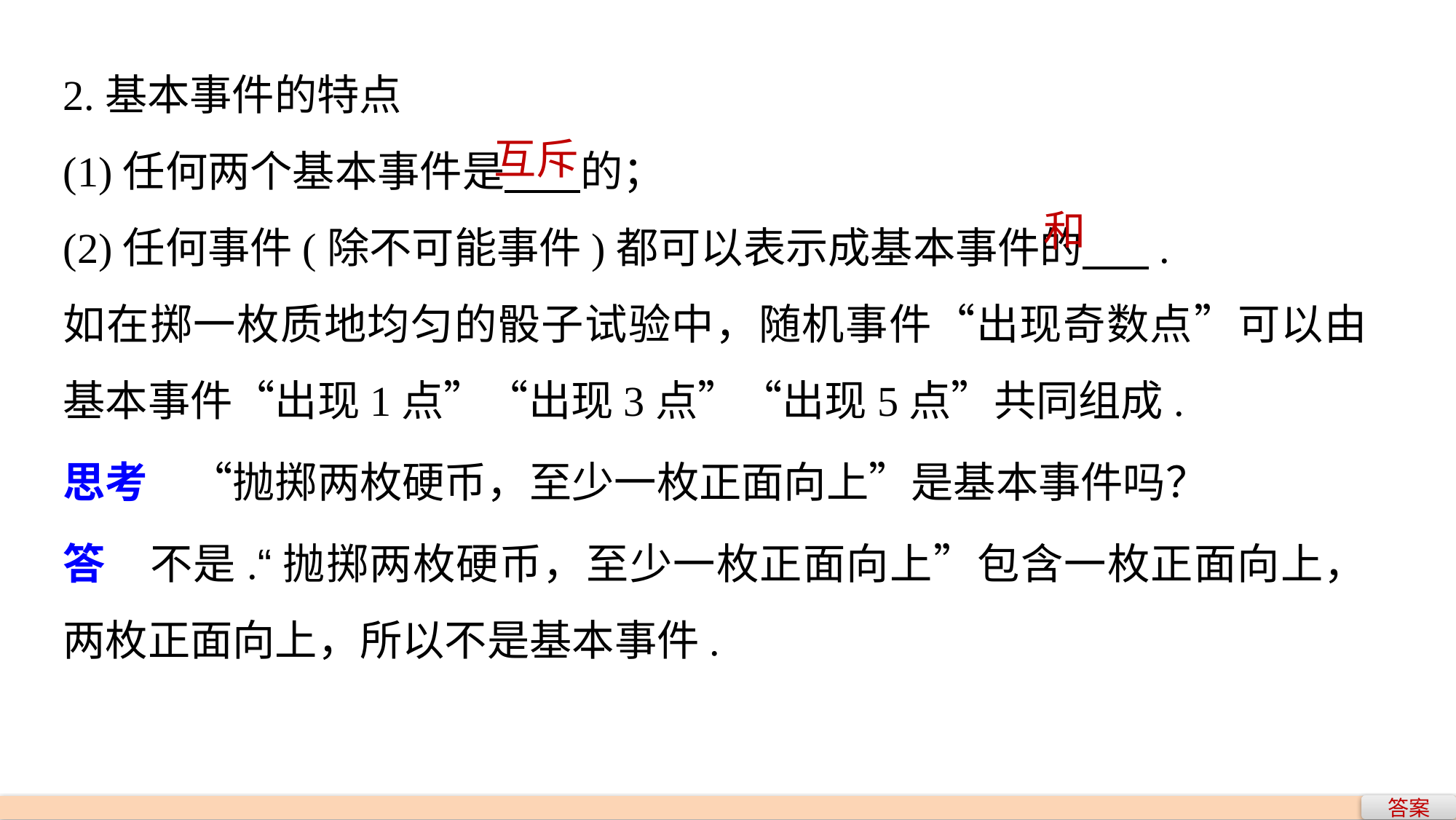

2.基本事件的特点
(1)任何两个基本事件是        的；
(2)任何事件(除不可能事件)都可以表示成基本事件的       .
如在掷一枚质地均匀的骰子试验中，随机事件“出现奇数点”可以由基本事件“出现1点”“出现3点”“出现5点”共同组成.
互斥
和
思考　“抛掷两枚硬币，至少一枚正面向上”是基本事件吗？
答　不是.“抛掷两枚硬币，至少一枚正面向上”包含一枚正面向上，两枚正面向上，所以不是基本事件.
答案